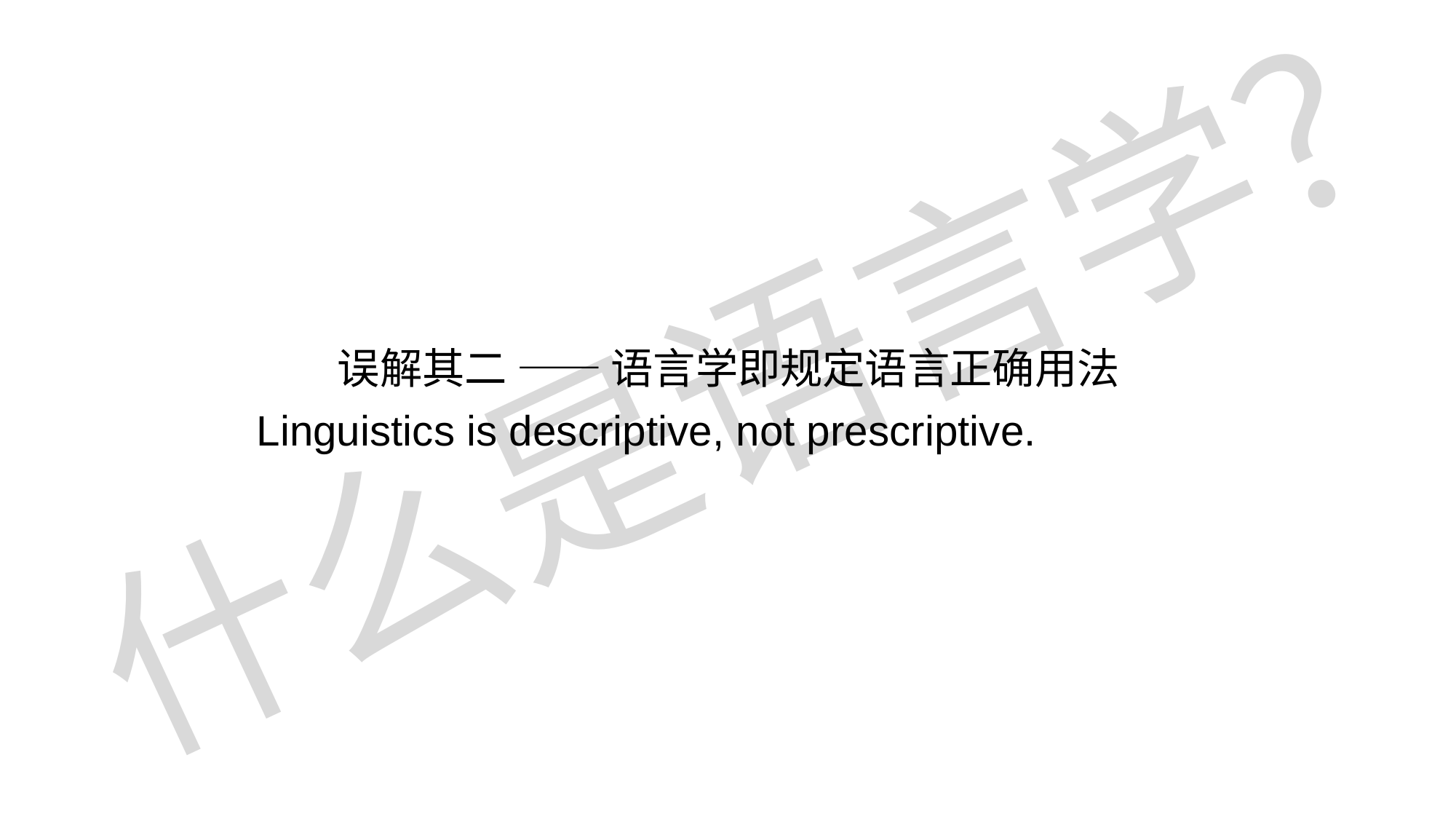

什么是语言学？
误解其二 —— 语言学即规定语言正确用法
 Linguistics is descriptive, not prescriptive.